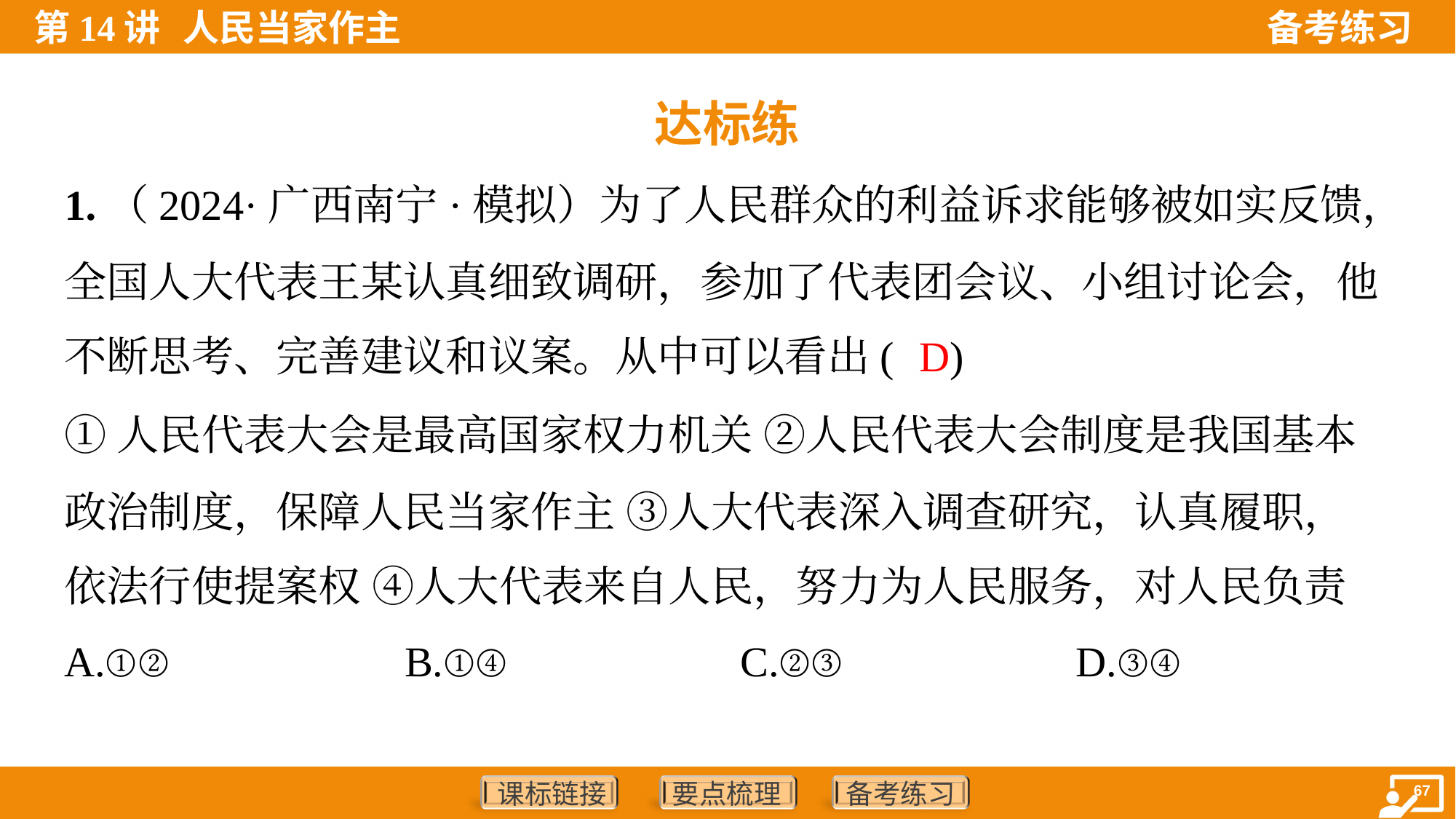

达标练
1.（2024·广西南宁·模拟）为了人民群众的利益诉求能够被如实反馈，
全国人大代表王某认真细致调研，参加了代表团会议、小组讨论会，他
不断思考、完善建议和议案。从中可以看出(     )
D
①人民代表大会是最高国家权力机关 ②人民代表大会制度是我国基本
政治制度，保障人民当家作主 ③人大代表深入调查研究，认真履职，
依法行使提案权 ④人大代表来自人民，努力为人民服务，对人民负责
A.①②	B.①④	C.②③	D.③④